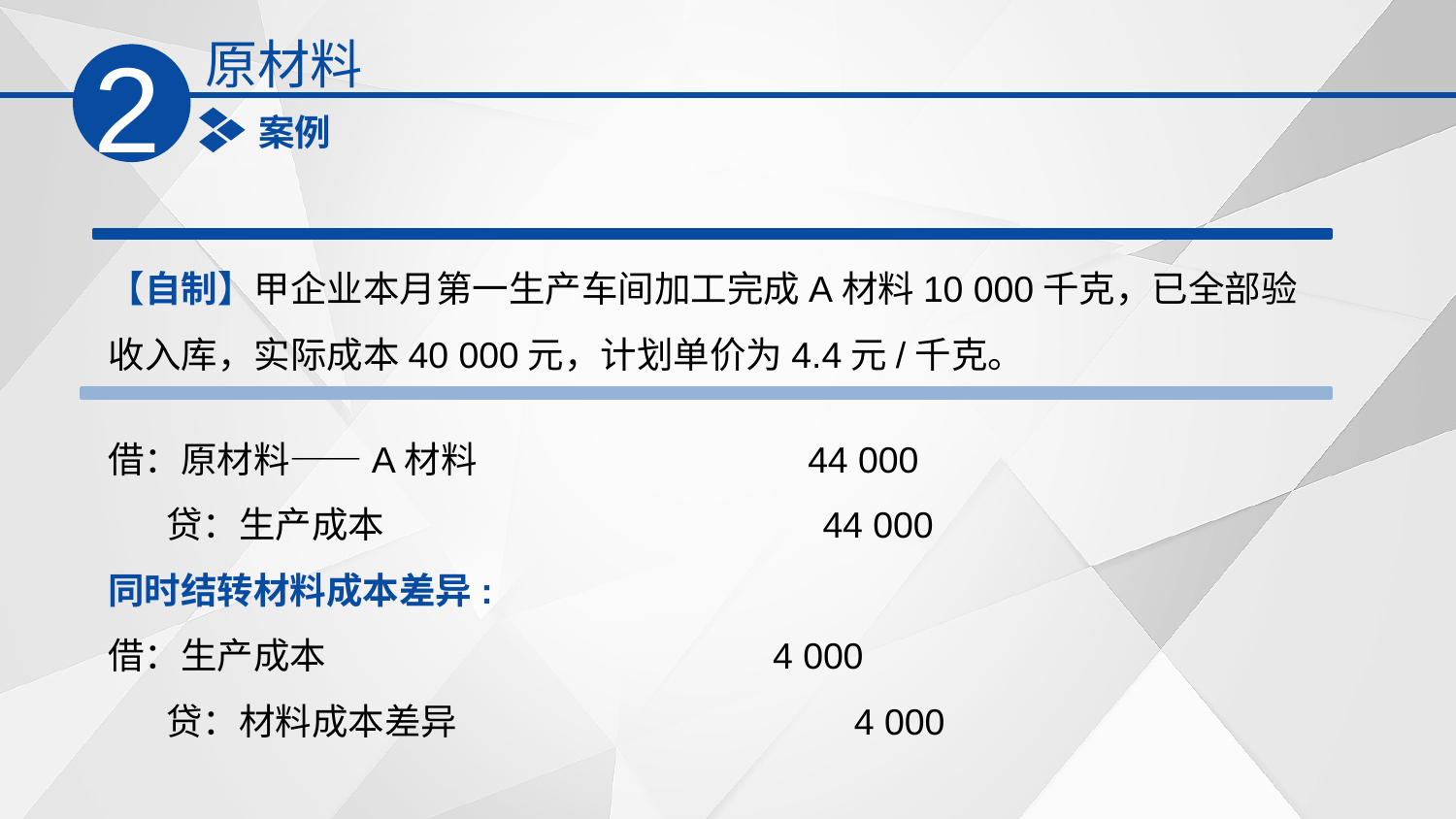

原材料
2

案例

【自制】甲企业本月第一生产车间加工完成A材料10 000千克，已全部验收入库，实际成本40 000元，计划单价为4.4元/千克。

借：原材料——A材料                                       44 000
      贷：生产成本                                                    44 000
同时结转材料成本差异:
借：生产成本                                                     4 000
      贷：材料成本差异                                               4 000